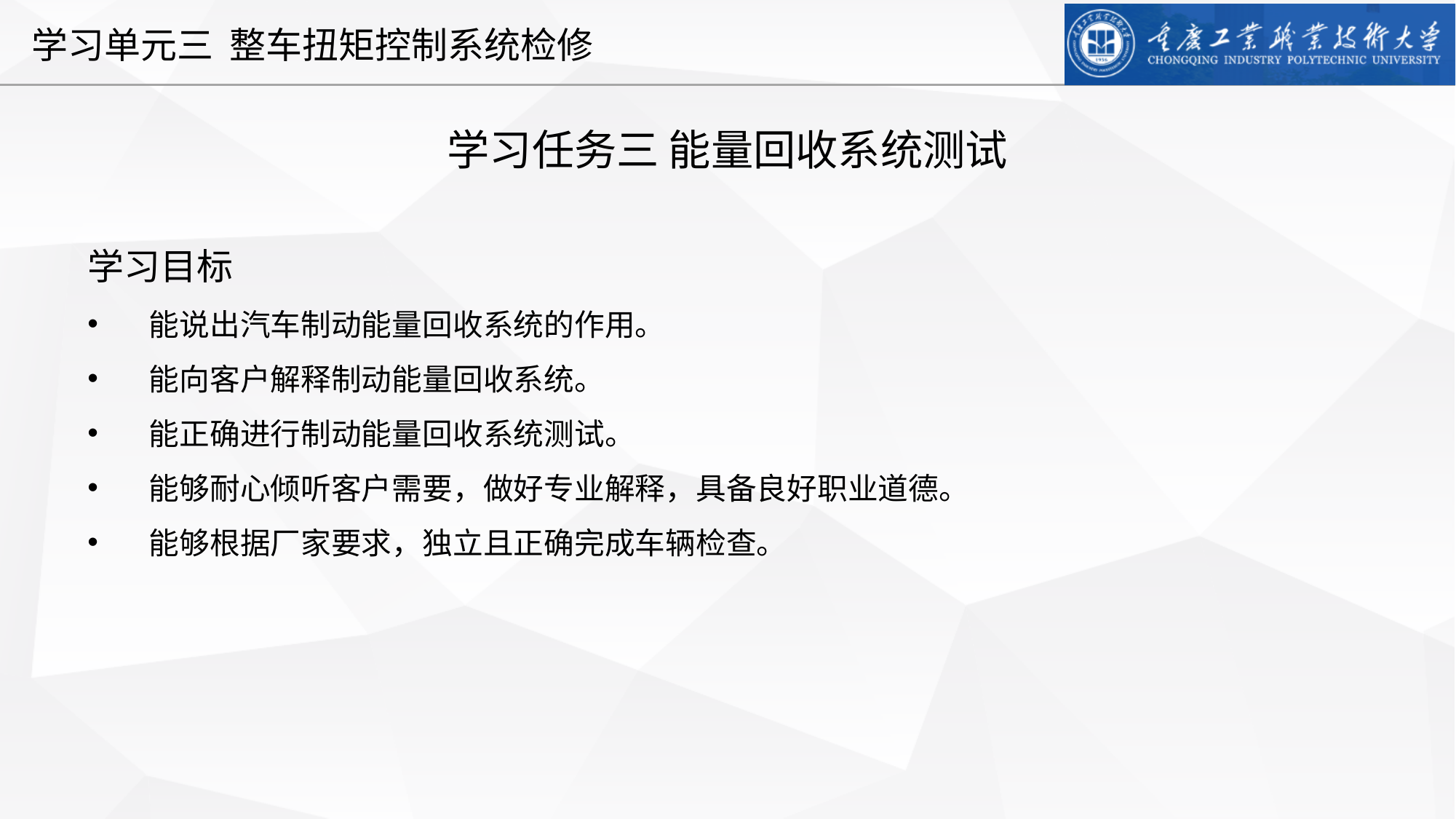

学习任务三 能量回收系统测试
学习目标
能说出汽车制动能量回收系统的作用。
能向客户解释制动能量回收系统。
能正确进行制动能量回收系统测试。
能够耐心倾听客户需要，做好专业解释，具备良好职业道德。
能够根据厂家要求，独立且正确完成车辆检查。